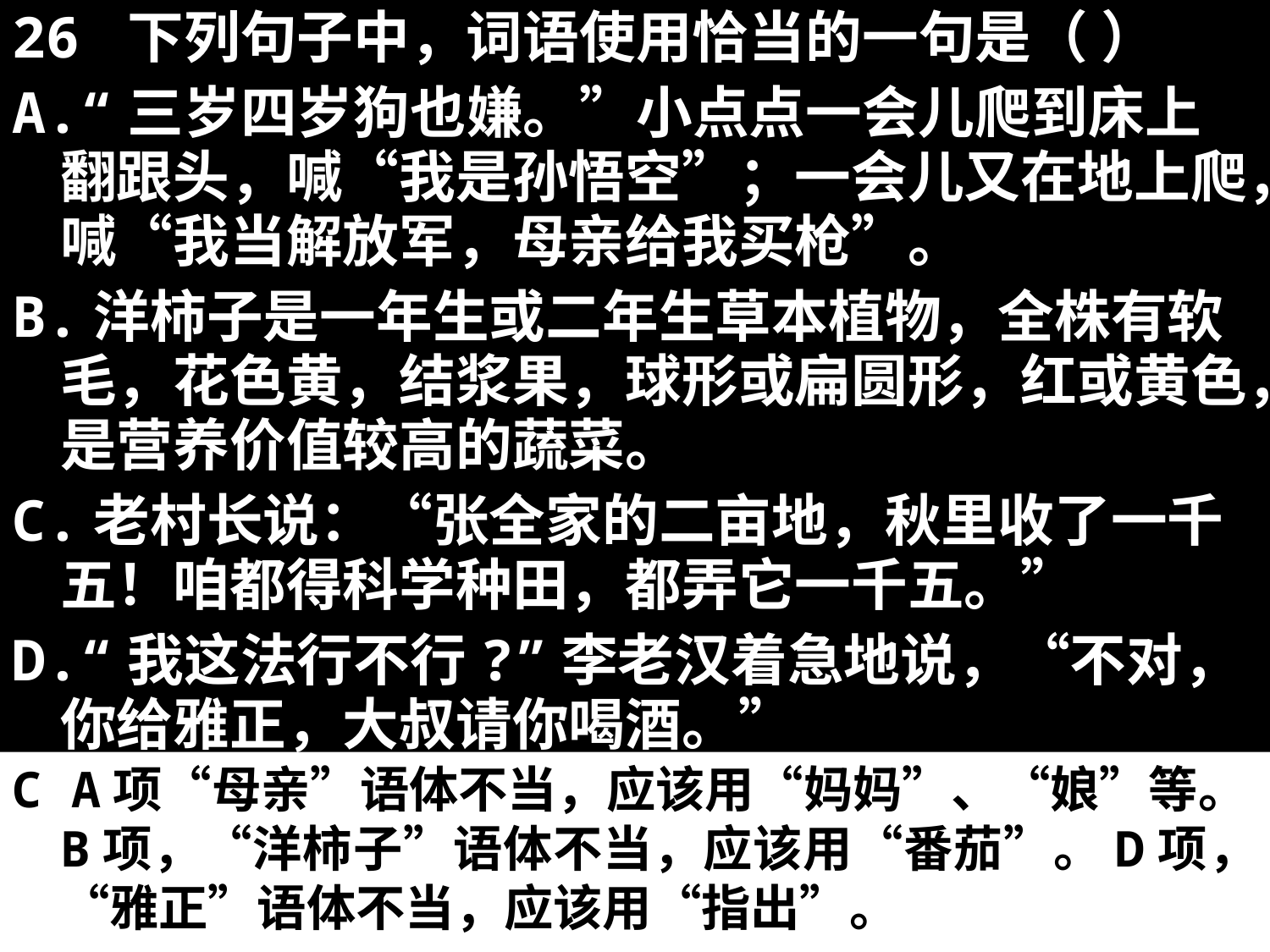

26 下列句子中，词语使用恰当的一句是（ ）
A.“三岁四岁狗也嫌。”小点点一会儿爬到床上翻跟头，喊“我是孙悟空”；一会儿又在地上爬，喊“我当解放军，母亲给我买枪”。
B.洋柿子是一年生或二年生草本植物，全株有软毛，花色黄，结浆果，球形或扁圆形，红或黄色，是营养价值较高的蔬菜。
C.老村长说：“张全家的二亩地，秋里收了一千五！咱都得科学种田，都弄它一千五。”
D.“我这法行不行?”李老汉着急地说，“不对，你给雅正，大叔请你喝酒。”
C A项“母亲”语体不当，应该用“妈妈”、“娘”等。B项，“洋柿子”语体不当，应该用“番茄”。D项，“雅正”语体不当，应该用“指出”。